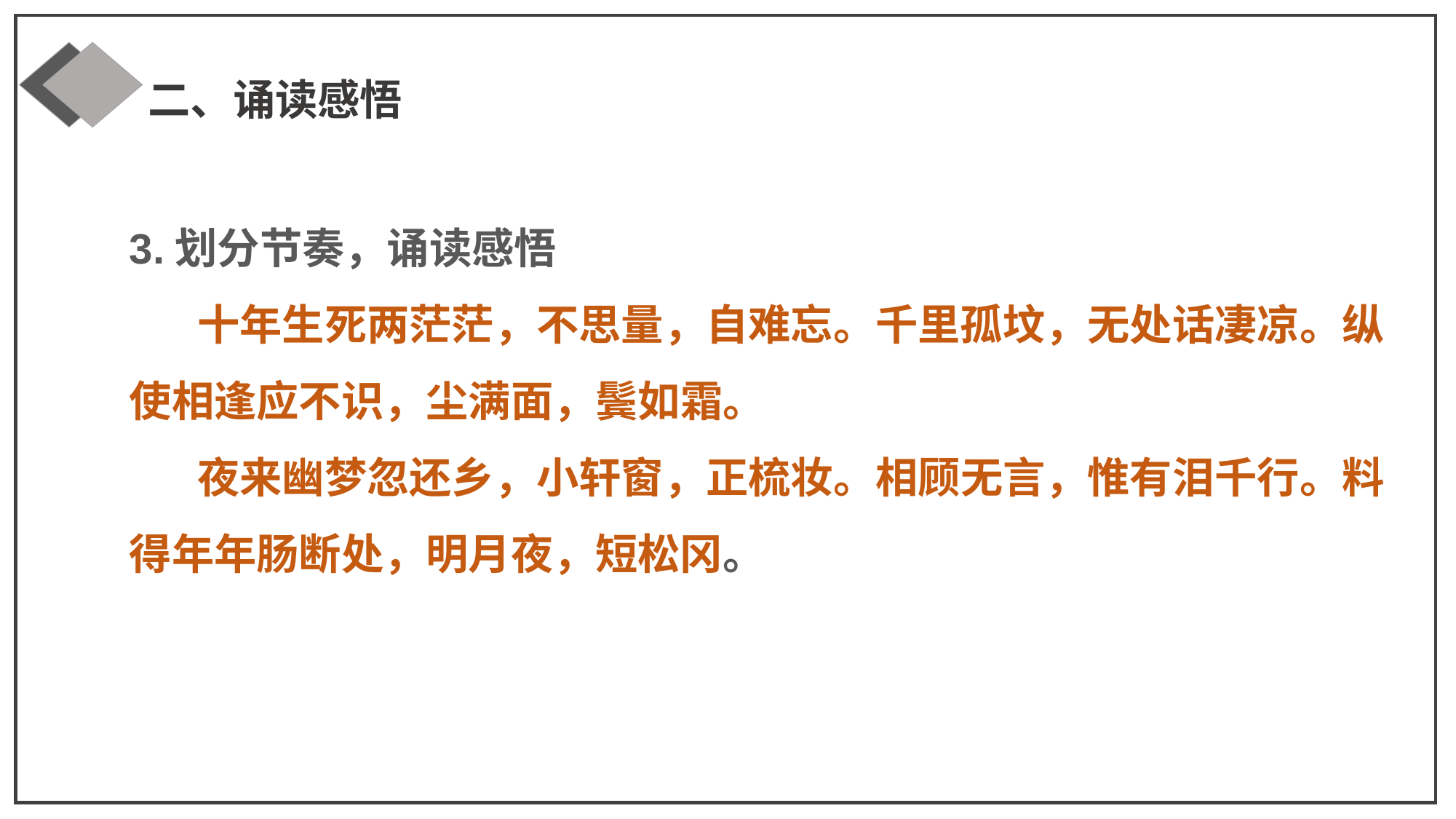

二、诵读感悟
3.划分节奏，诵读感悟
      十年生死两茫茫，不思量，自难忘。千里孤坟，无处话凄凉。纵使相逢应不识，尘满面，鬓如霜。
      夜来幽梦忽还乡，小轩窗，正梳妆。相顾无言，惟有泪千行。料得年年肠断处，明月夜，短松冈。